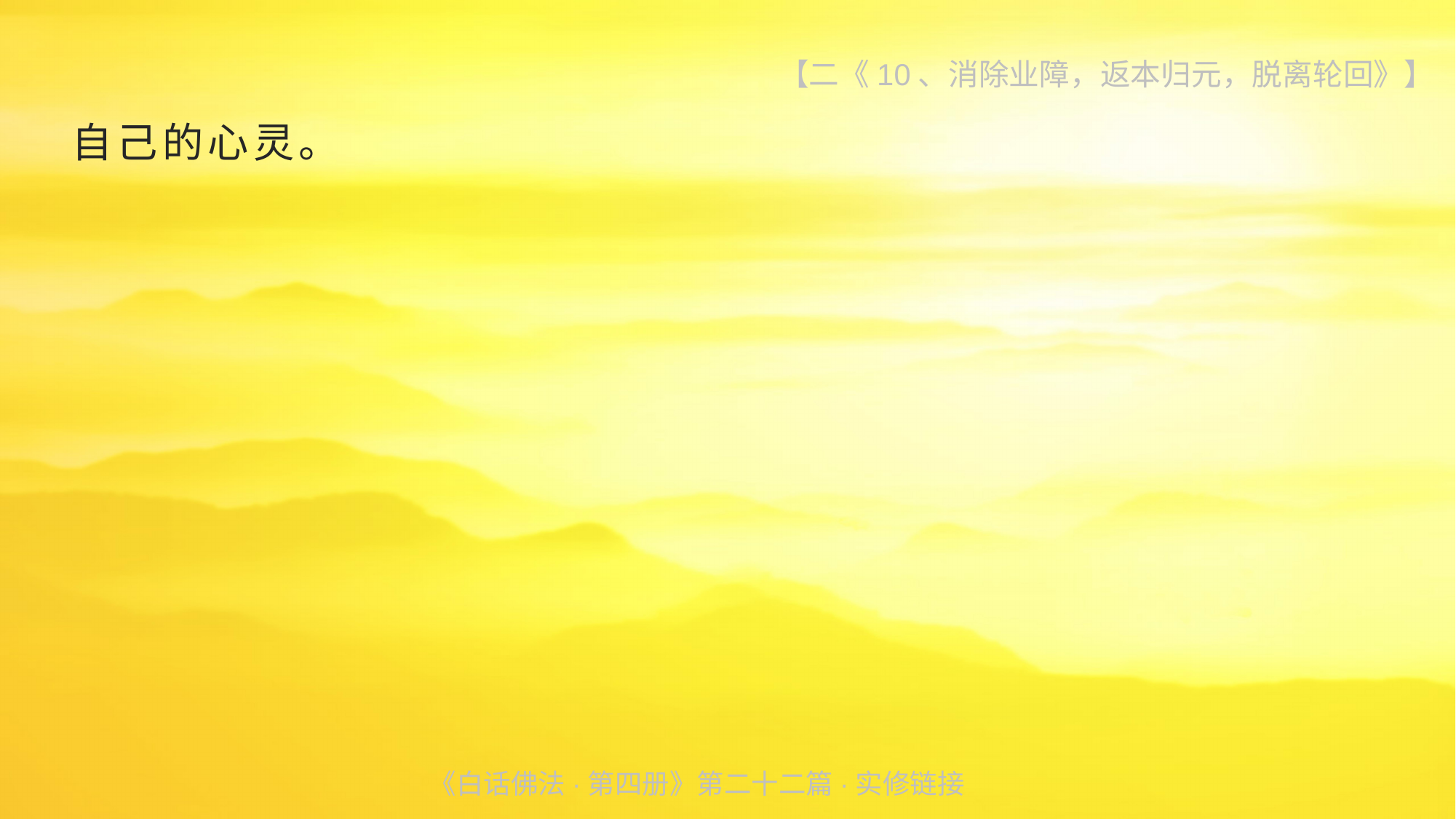

【二《10、消除业障，返本归元，脱离轮回》】
自己的心灵。
《白话佛法·第四册》第二十二篇·实修链接